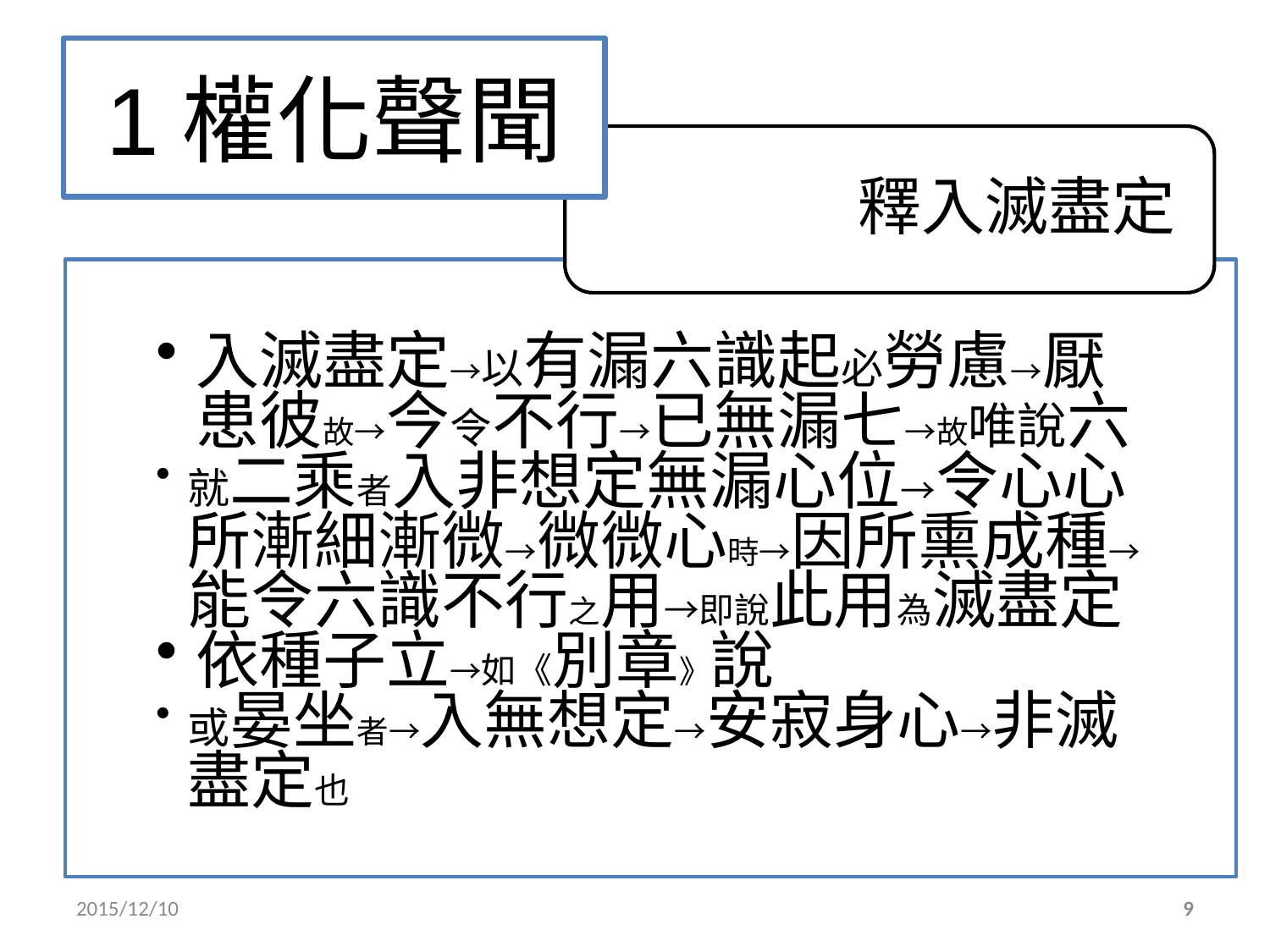

# 1權化聲聞

入滅盡定→以有漏六識起必勞慮→厭患彼故→今令不行→已無漏七→故唯說六
就二乘者入非想定無漏心位→令心心所漸細漸微→微微心時→因所熏成種→能令六識不行之用→即說此用為滅盡定
依種子立→如《別章》說
或晏坐者→入無想定→安寂身心→非滅盡定也
釋入滅盡定
2015/12/10
9